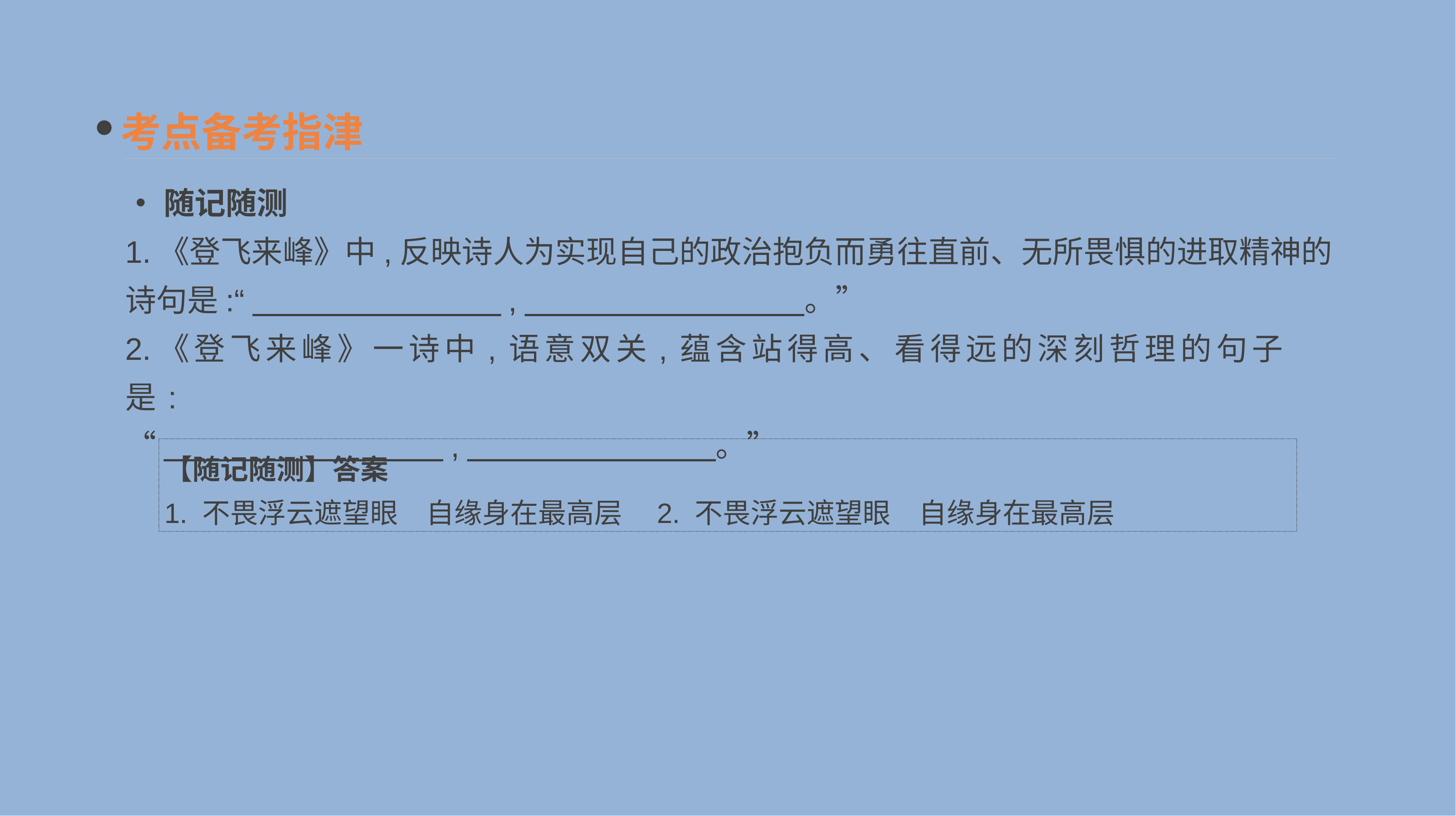

考点备考指津

•随记随测
1.《登飞来峰》中,反映诗人为实现自己的政治抱负而勇往直前、无所畏惧的进取精神的诗句是:“　　　　　　　　,　　　　　　　　　。”
2.《登飞来峰》一诗中,语意双关,蕴含站得高、看得远的深刻哲理的句子是:
“　　　　　　　　　,　　　　　　　　。”
【随记随测】答案
1. 不畏浮云遮望眼　自缘身在最高层　2. 不畏浮云遮望眼　自缘身在最高层